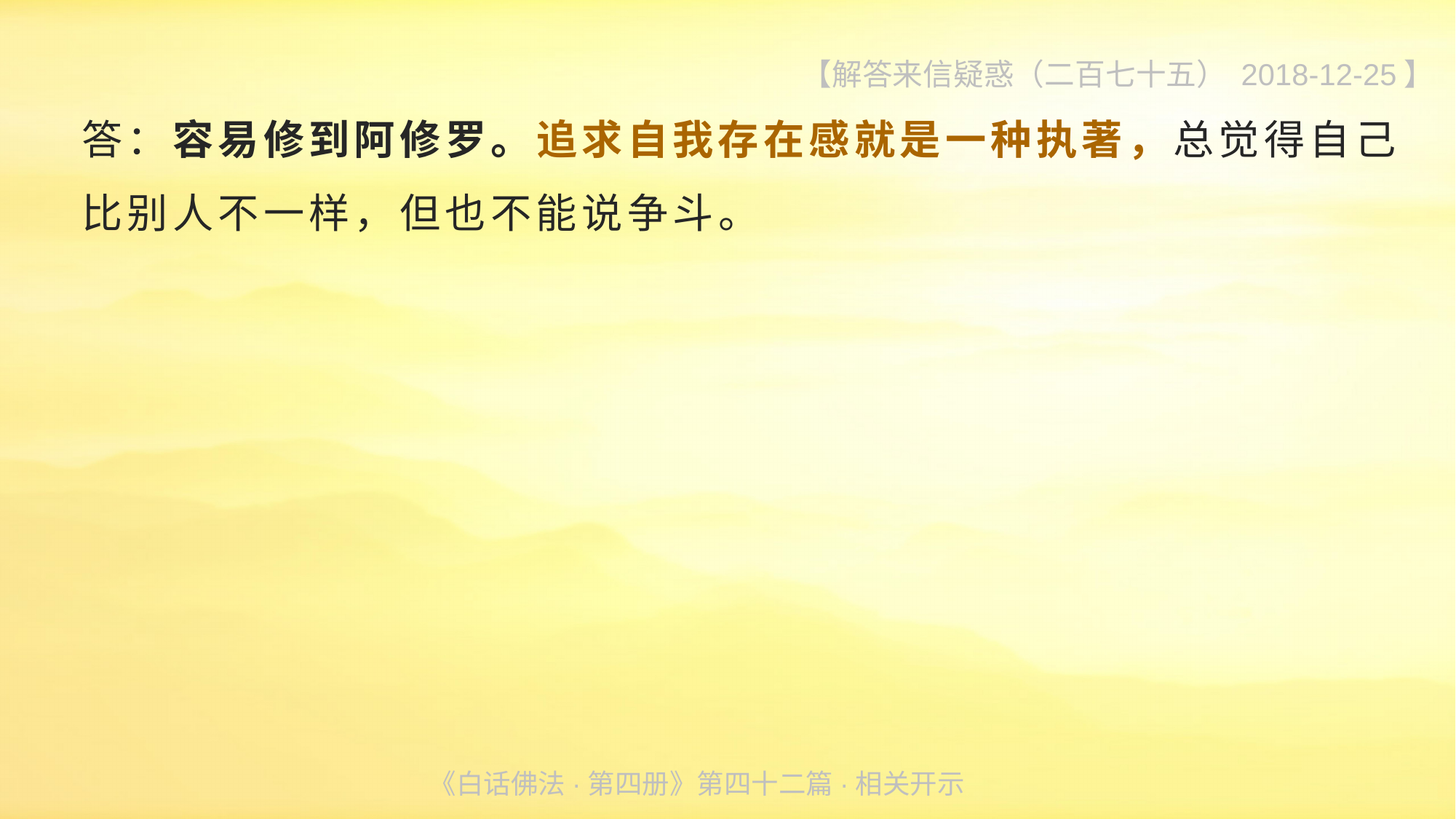

【解答来信疑惑（二百七十五） 2018-12-25】
答：容易修到阿修罗。追求自我存在感就是一种执著，总觉得自己比别人不一样，但也不能说争斗。

《白话佛法·第四册》第四十二篇·相关开示